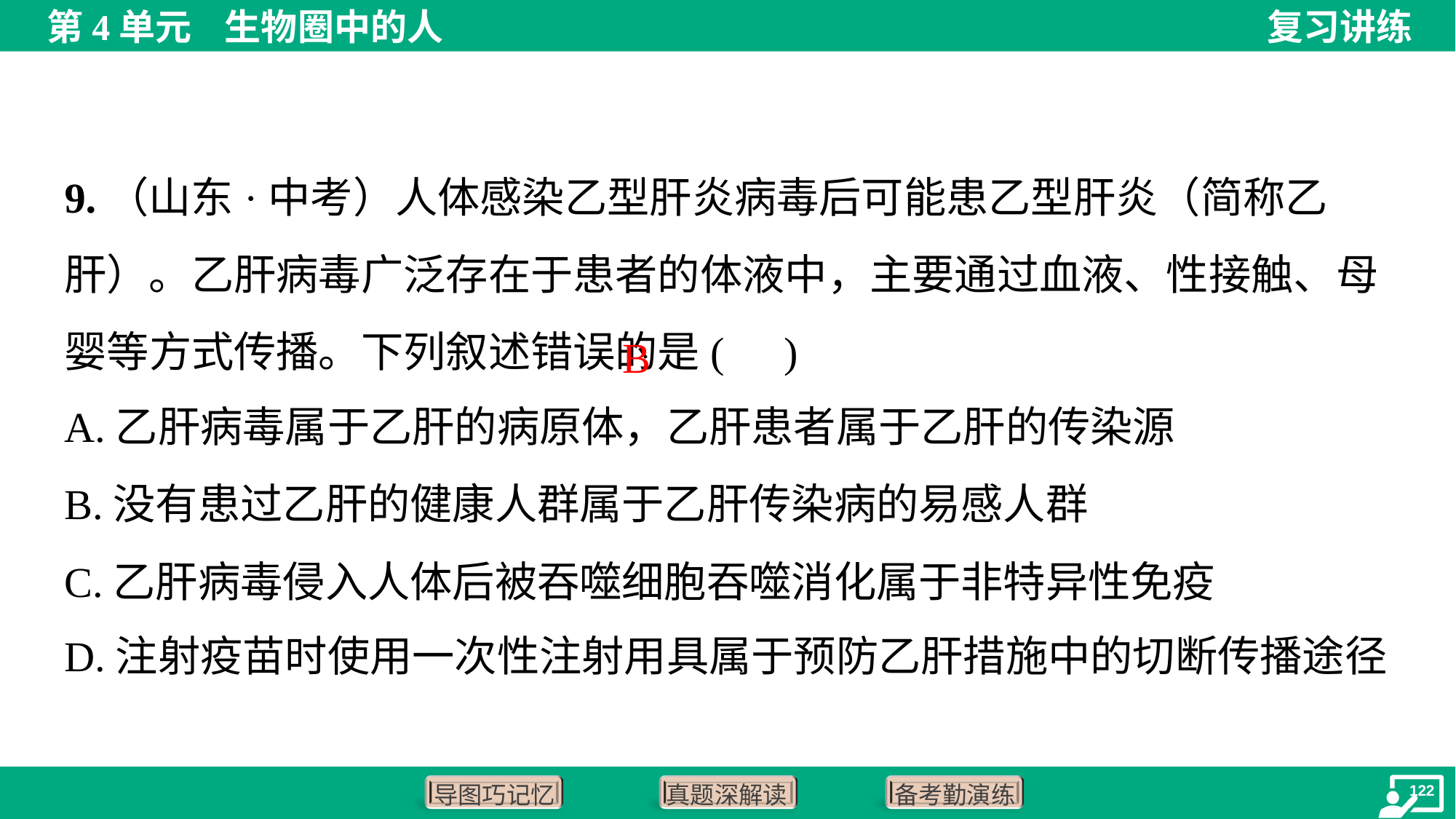

9.（山东·中考）人体感染乙型肝炎病毒后可能患乙型肝炎（简称乙肝）。乙肝病毒广泛存在于患者的体液中，主要通过血液、性接触、母婴等方式传播。下列叙述错误的是(     )
B
A.乙肝病毒属于乙肝的病原体，乙肝患者属于乙肝的传染源
B.没有患过乙肝的健康人群属于乙肝传染病的易感人群
C.乙肝病毒侵入人体后被吞噬细胞吞噬消化属于非特异性免疫
D.注射疫苗时使用一次性注射用具属于预防乙肝措施中的切断传播途径